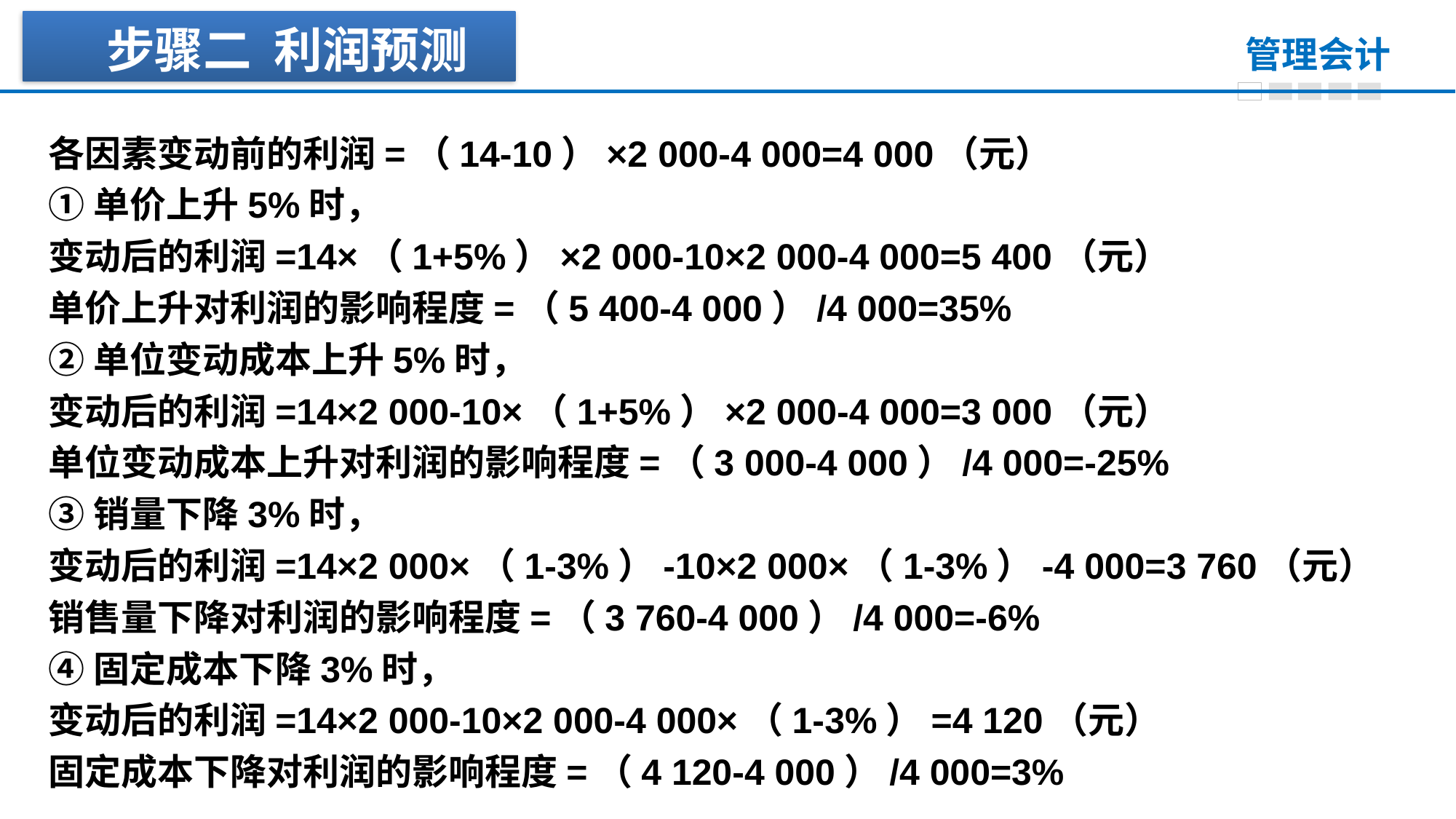

步骤二  利润预测
各因素变动前的利润=（14-10）×2 000-4 000=4 000（元）
①单价上升5%时，
变动后的利润=14×（1+5%）×2 000-10×2 000-4 000=5 400（元）
单价上升对利润的影响程度=（5 400-4 000）/4 000=35%
②单位变动成本上升5%时，
变动后的利润=14×2 000-10×（1+5%）×2 000-4 000=3 000（元）
单位变动成本上升对利润的影响程度=（3 000-4 000）/4 000=-25%
③销量下降3%时，
变动后的利润=14×2 000×（1-3%）-10×2 000×（1-3%）-4 000=3 760（元）
销售量下降对利润的影响程度=（3 760-4 000）/4 000=-6%
④固定成本下降3%时，
变动后的利润=14×2 000-10×2 000-4 000×（1-3%）=4 120（元）
固定成本下降对利润的影响程度=（4 120-4 000）/4 000=3%